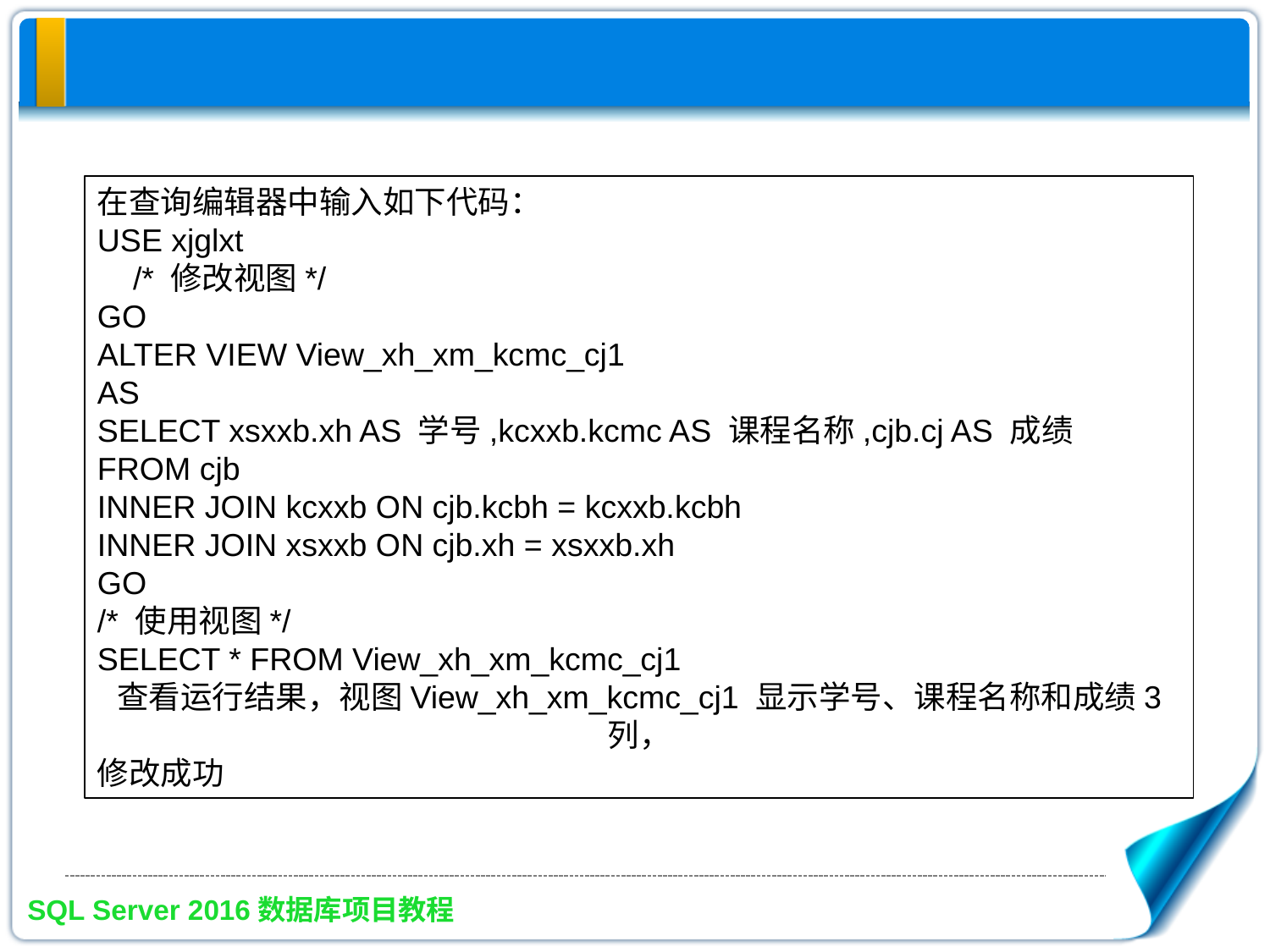

在查询编辑器中输入如下代码：
USE xjglxt
    /* 修改视图*/
GO
ALTER VIEW View_xh_xm_kcmc_cj1
AS
SELECT xsxxb.xh AS 学号,kcxxb.kcmc AS 课程名称,cjb.cj AS 成绩 FROM cjb
INNER JOIN kcxxb ON cjb.kcbh = kcxxb.kcbh
INNER JOIN xsxxb ON cjb.xh = xsxxb.xh
GO
/* 使用视图*/
SELECT * FROM View_xh_xm_kcmc_cj1
查看运行结果，视图View_xh_xm_kcmc_cj1 显示学号、课程名称和成绩3 列，
修改成功